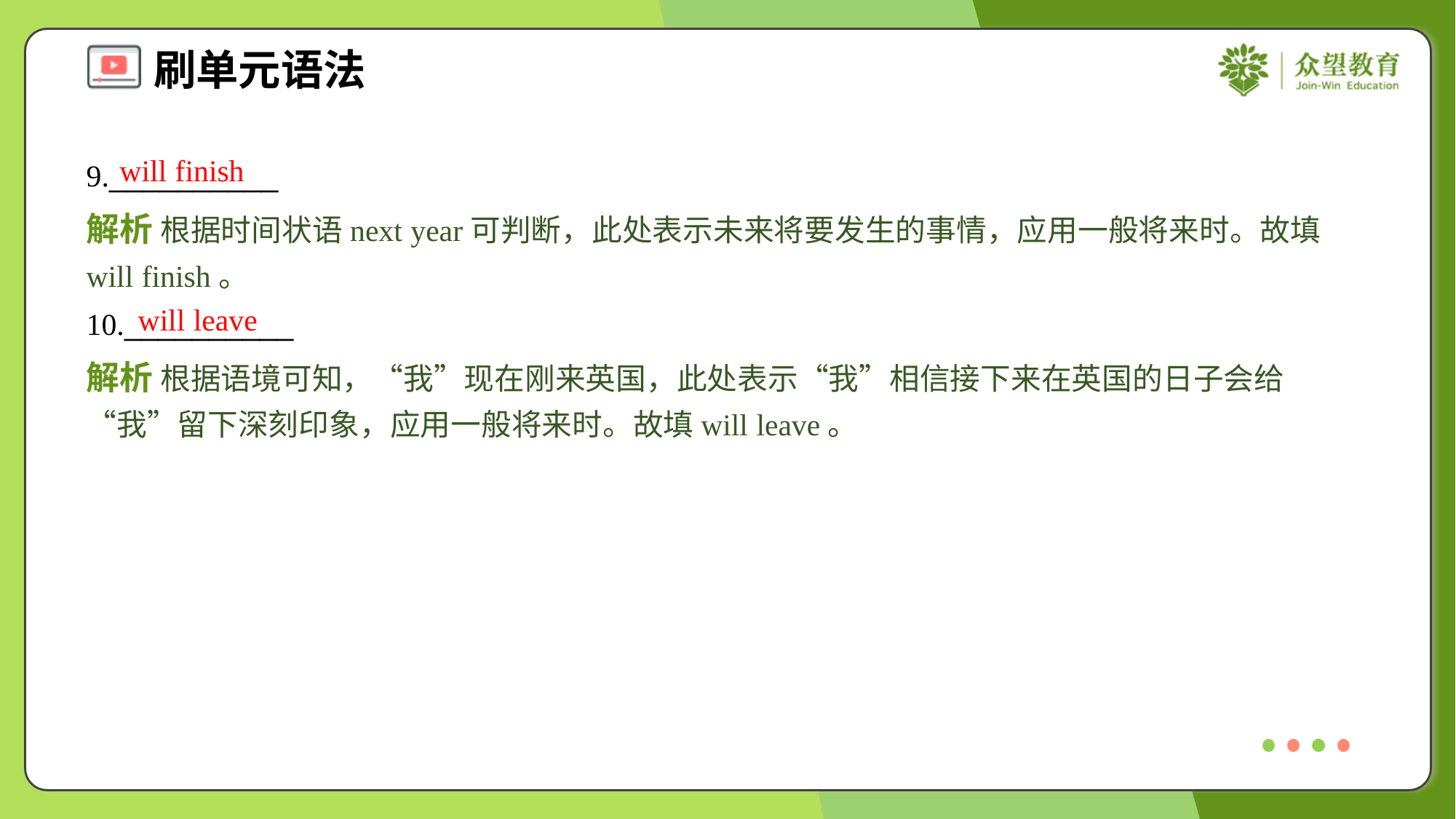

will finish
9.__________
解析 根据时间状语next year可判断，此处表示未来将要发生的事情，应用一般将来时。故填will finish。
will leave
10.__________
解析 根据语境可知，“我”现在刚来英国，此处表示“我”相信接下来在英国的日子会给“我”留下深刻印象，应用一般将来时。故填will leave。